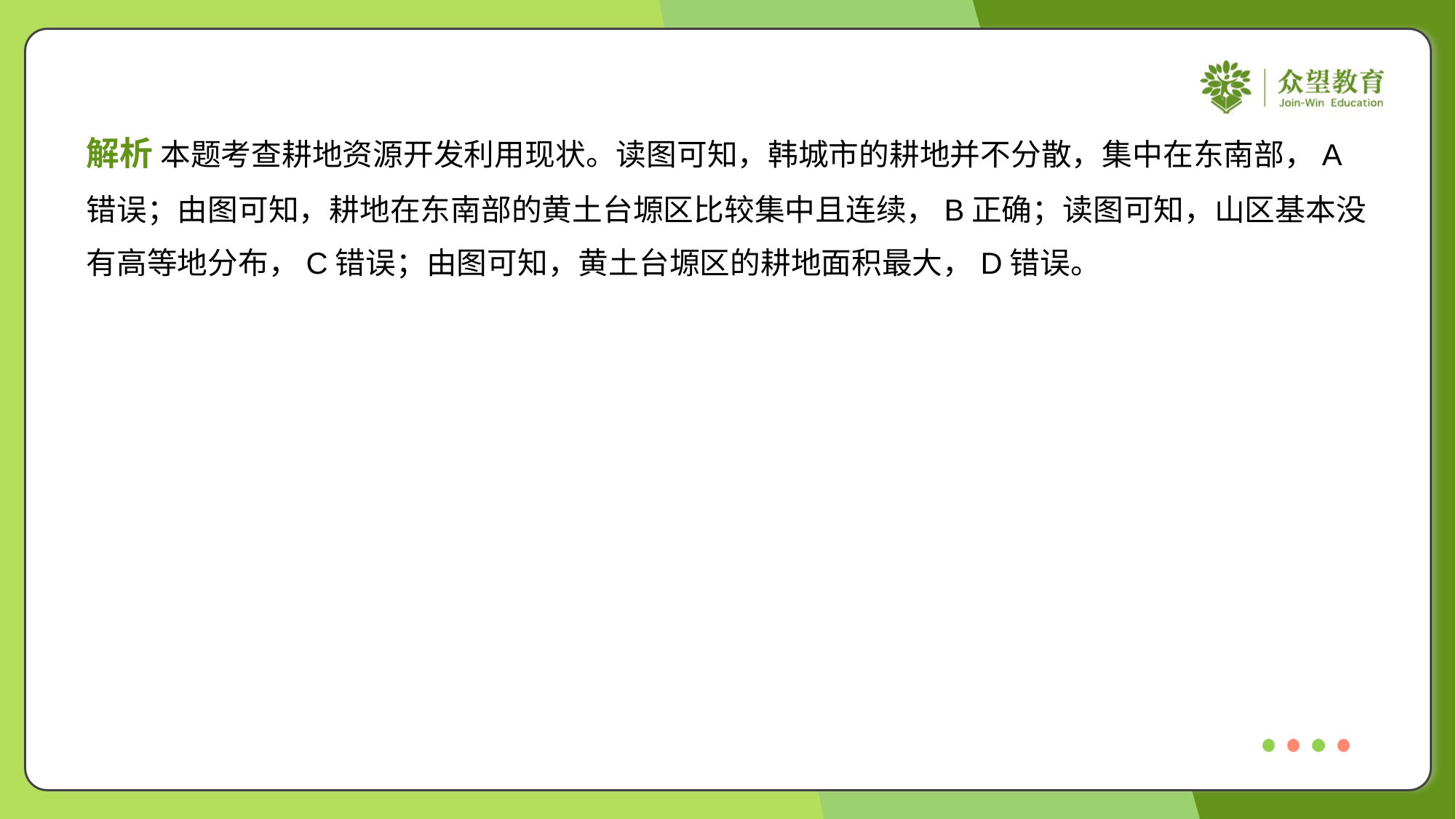

解析 本题考查耕地资源开发利用现状。读图可知，韩城市的耕地并不分散，集中在东南部，A
错误；由图可知，耕地在东南部的黄土台塬区比较集中且连续，B正确；读图可知，山区基本没
有高等地分布，C错误；由图可知，黄土台塬区的耕地面积最大，D错误。